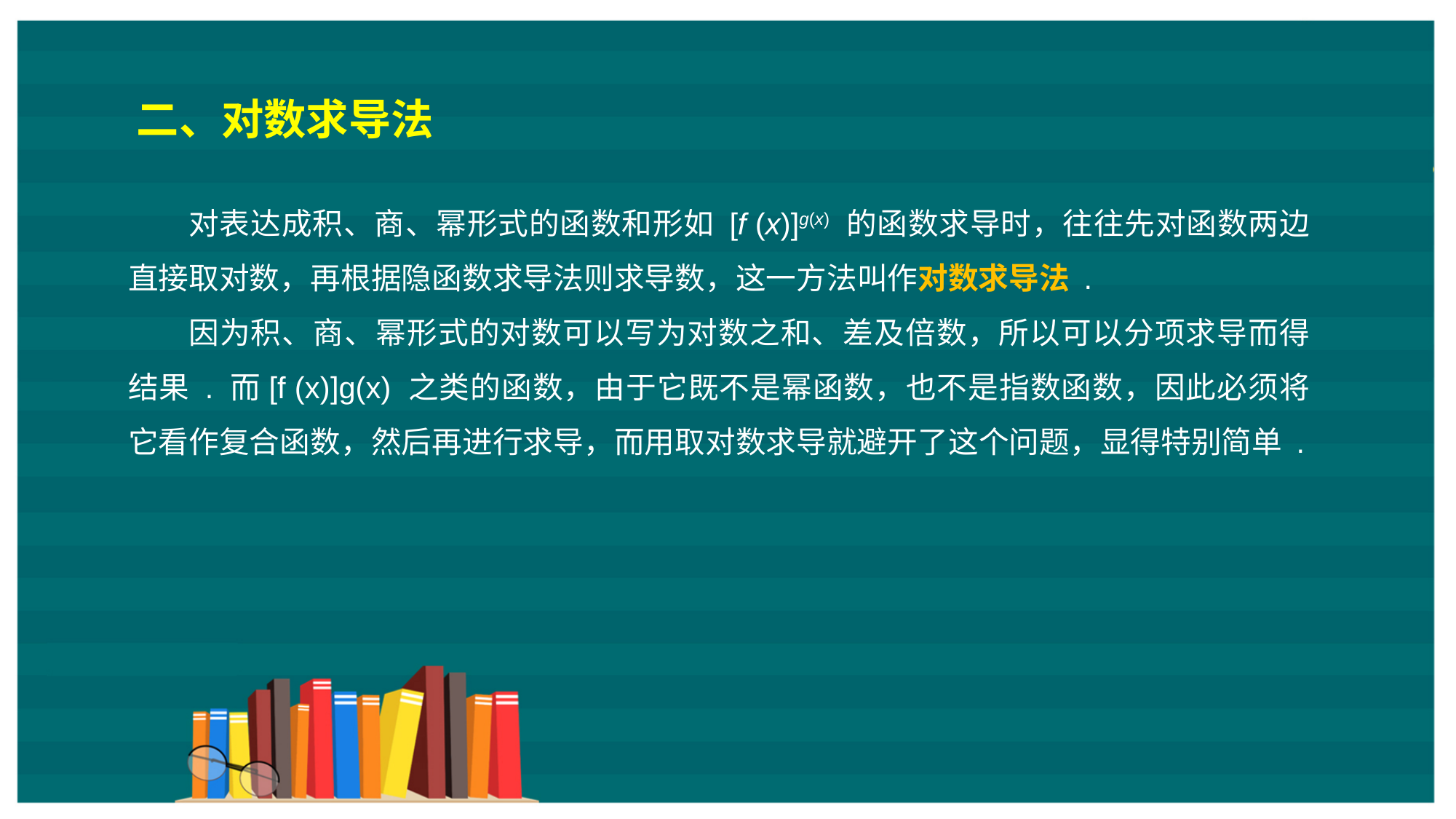

二、对数求导法
对表达成积、商、幂形式的函数和形如 [f (x)]g(x) 的函数求导时，往往先对函数两边直接取对数，再根据隐函数求导法则求导数，这一方法叫作对数求导法 .
因为积、商、幂形式的对数可以写为对数之和、差及倍数，所以可以分项求导而得结果 . 而[f (x)]g(x) 之类的函数，由于它既不是幂函数，也不是指数函数，因此必须将它看作复合函数，然后再进行求导，而用取对数求导就避开了这个问题，显得特别简单 .